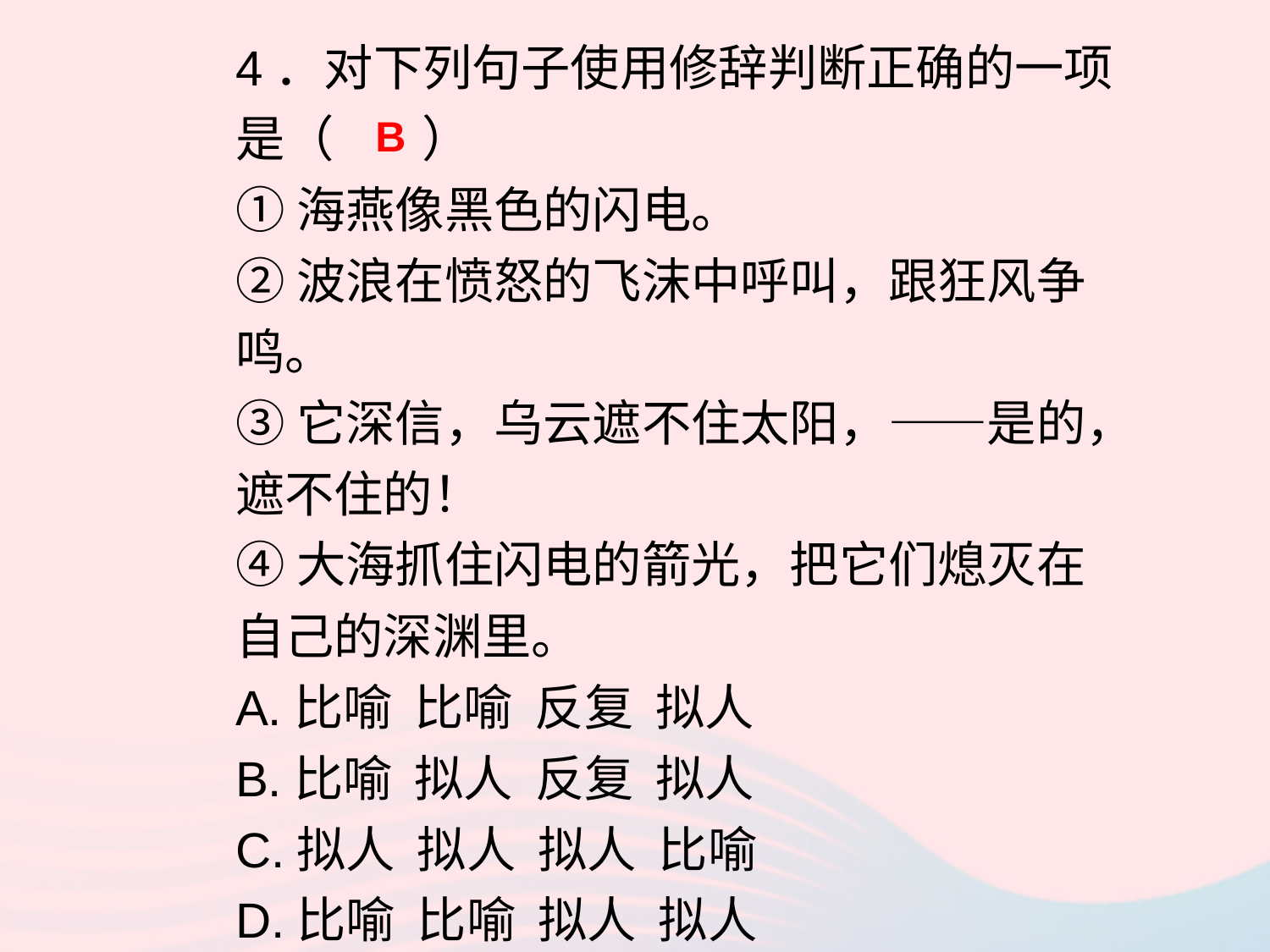

4．对下列句子使用修辞判断正确的一项是（        ）
①海燕像黑色的闪电。
②波浪在愤怒的飞沫中呼叫，跟狂风争鸣。
③它深信，乌云遮不住太阳，——是的，遮不住的！
④大海抓住闪电的箭光，把它们熄灭在自己的深渊里。
A.比喻  比喻  反复  拟人
B.比喻  拟人  反复  拟人
C.拟人  拟人  拟人  比喻
D.比喻  比喻  拟人  拟人
B